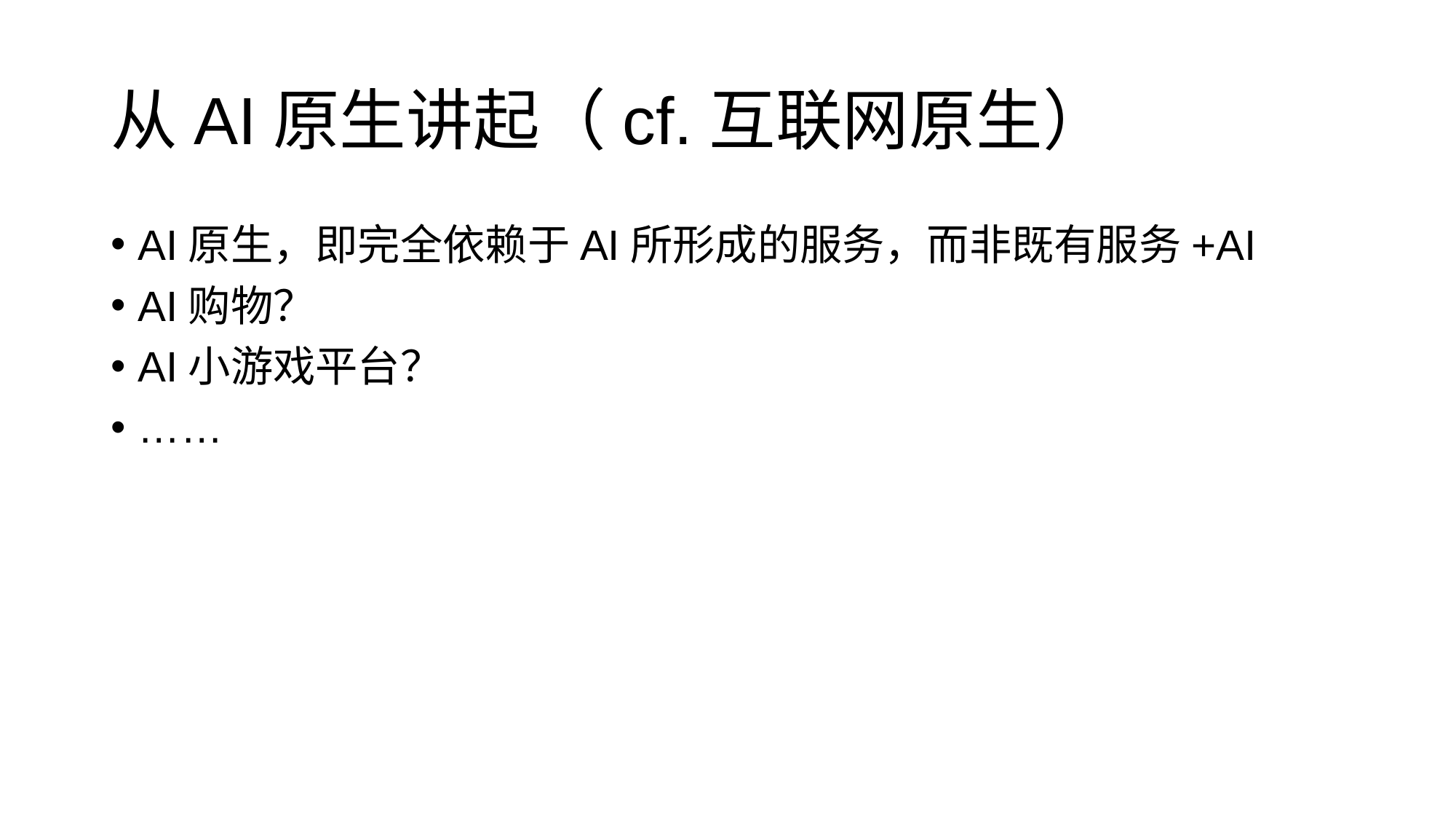

# 从AI原生讲起（cf.互联网原生）
AI原生，即完全依赖于AI所形成的服务，而非既有服务+AI
AI购物？
AI小游戏平台？
……